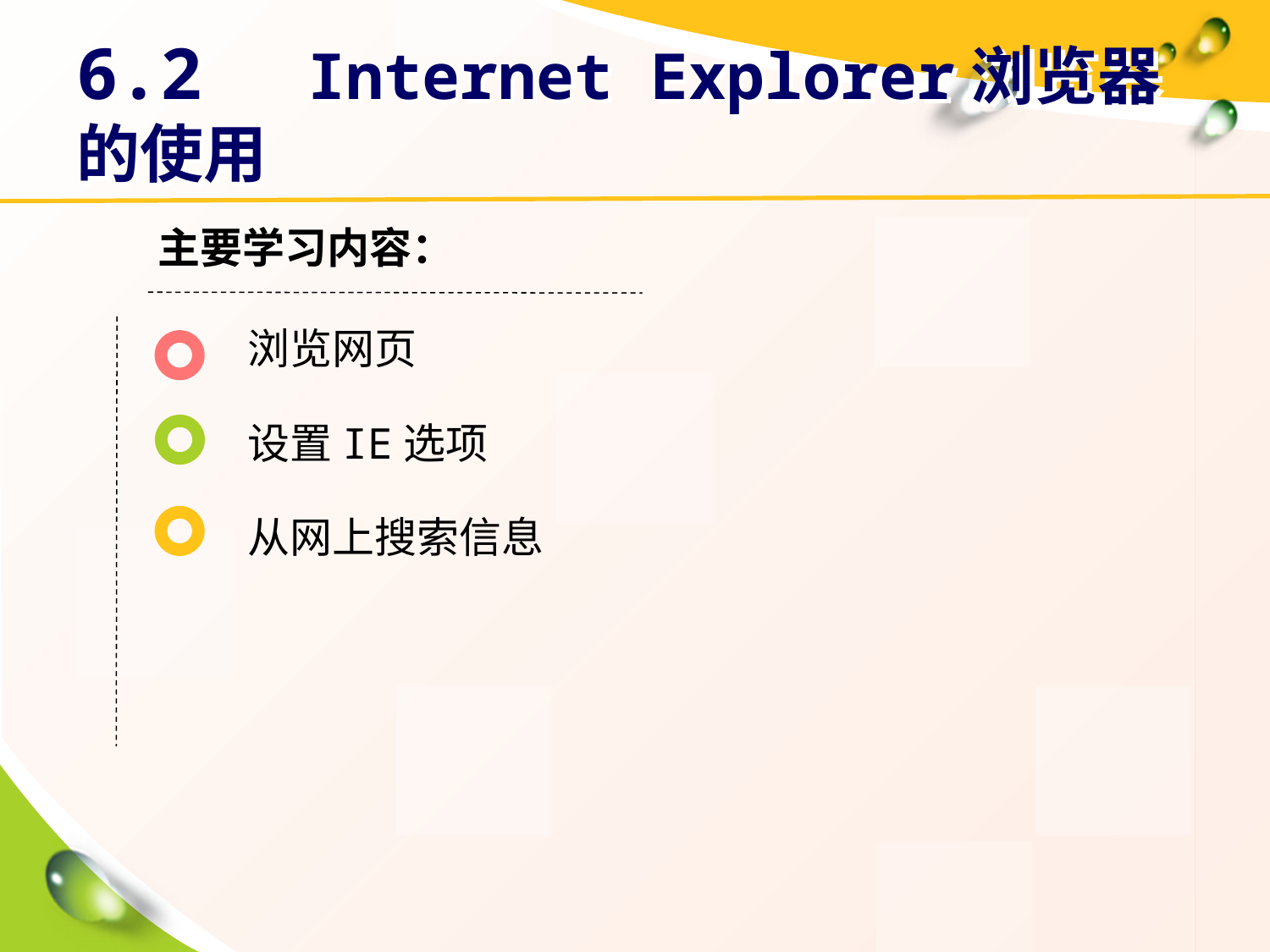

# 6.2　Internet Explorer浏览器的使用

主要学习内容：
浏览网页

设置IE选项

从网上搜索信息